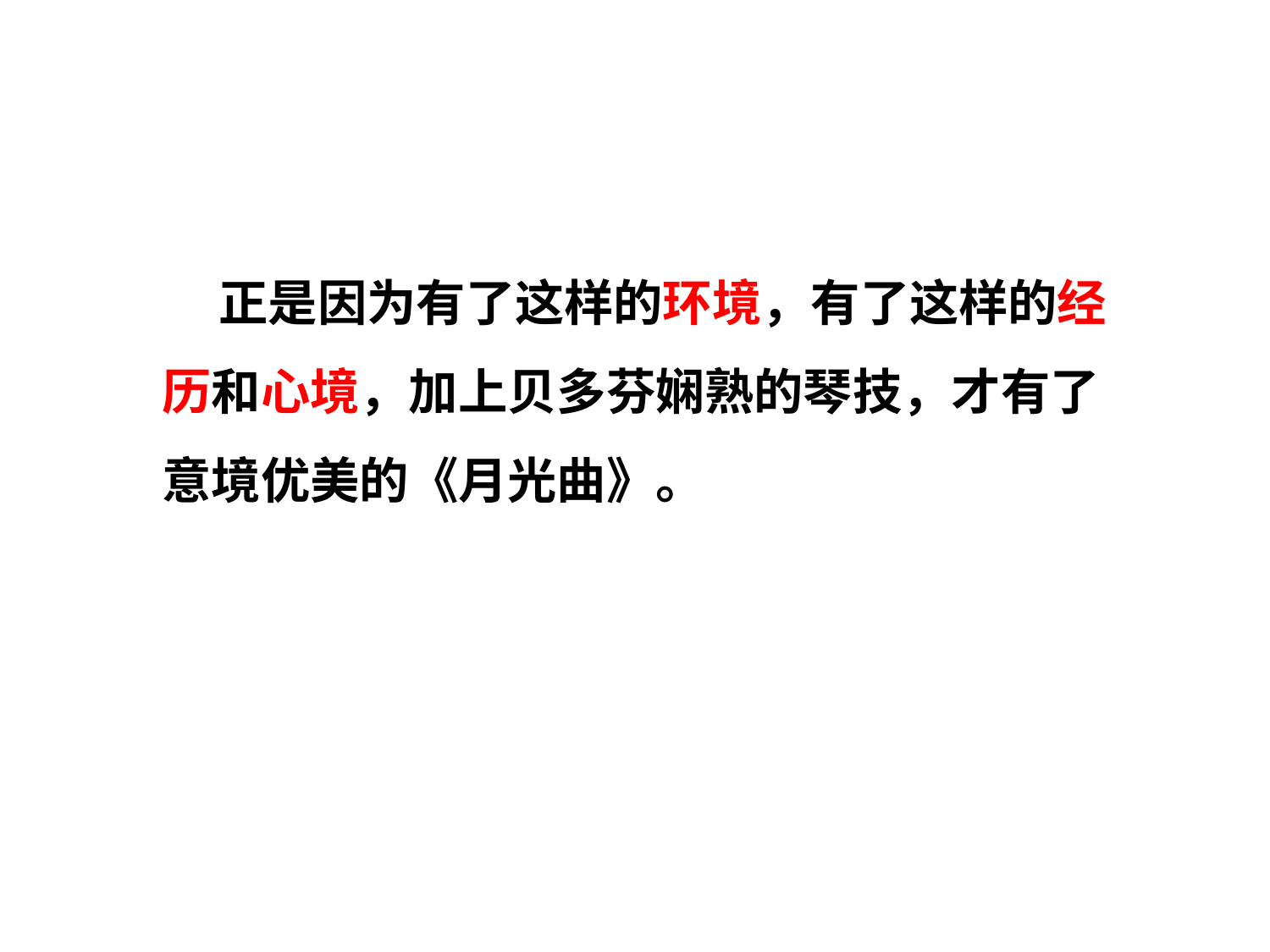

正是因为有了这样的环境，有了这样的经历和心境，加上贝多芬娴熟的琴技，才有了意境优美的《月光曲》。